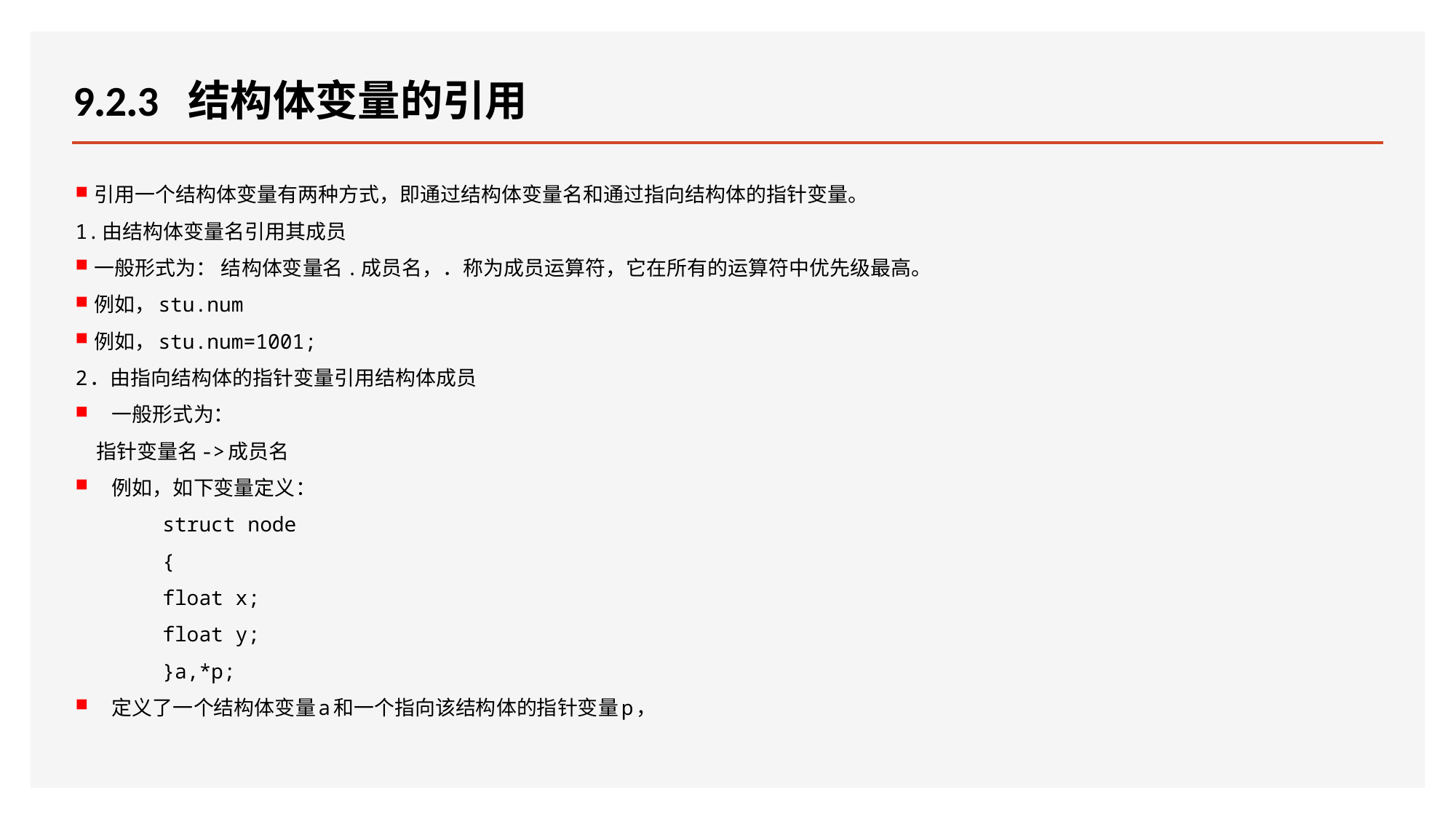

# 9.2.3  结构体变量的引用
引用一个结构体变量有两种方式，即通过结构体变量名和通过指向结构体的指针变量。
1.由结构体变量名引用其成员
一般形式为： 结构体变量名.成员名，．称为成员运算符，它在所有的运算符中优先级最高。
例如，stu.num
例如，stu.num=1001;
2．由指向结构体的指针变量引用结构体成员
一般形式为：
    指针变量名->成员名
例如，如下变量定义：
    struct node
    {
    float x;
    float y;
    }a,*p;
定义了一个结构体变量a和一个指向该结构体的指针变量p，